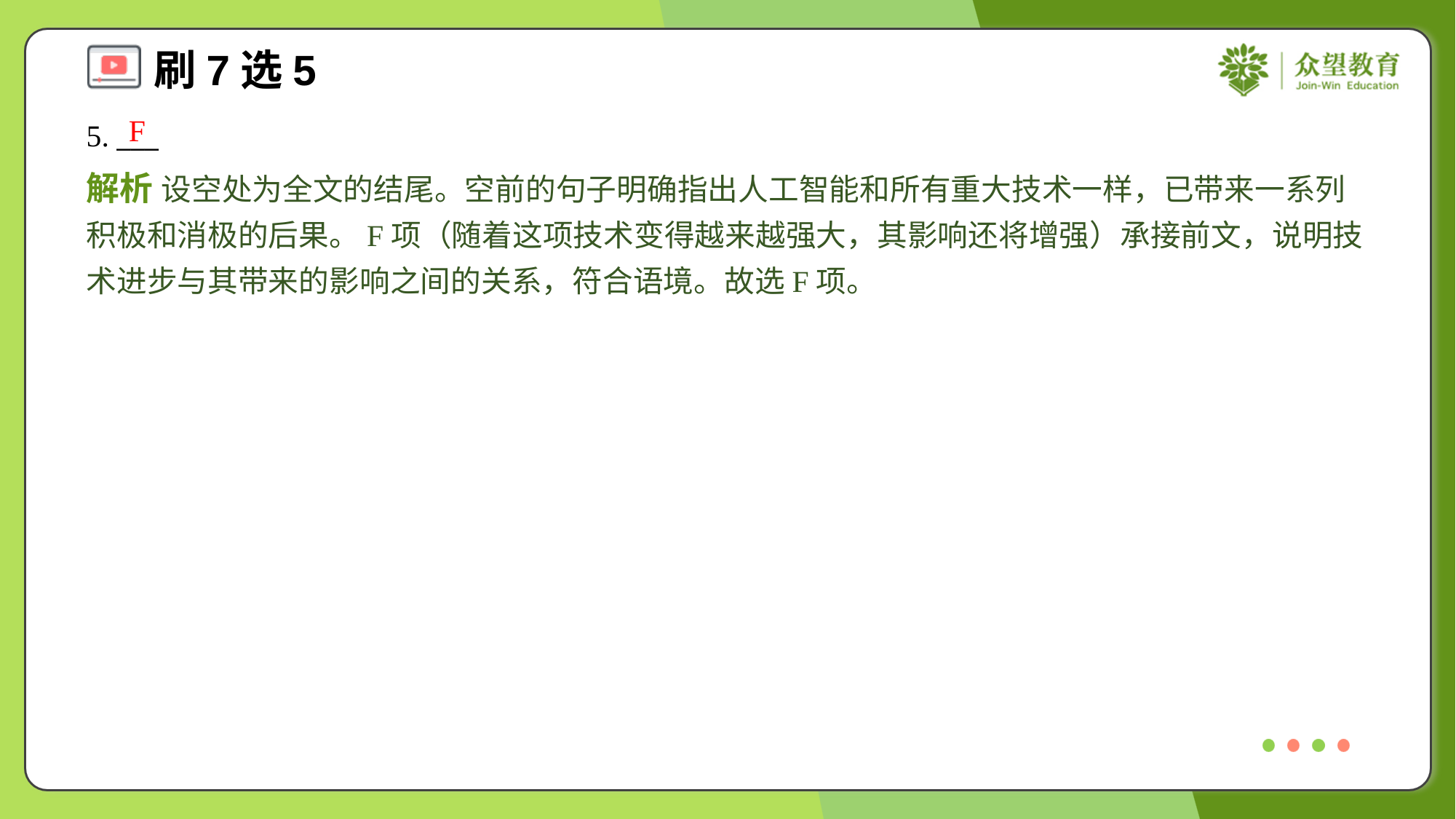

F
5. ___
解析 设空处为全文的结尾。空前的句子明确指出人工智能和所有重大技术一样，已带来一系列积极和消极的后果。F项（随着这项技术变得越来越强大，其影响还将增强）承接前文，说明技术进步与其带来的影响之间的关系，符合语境。故选F项。